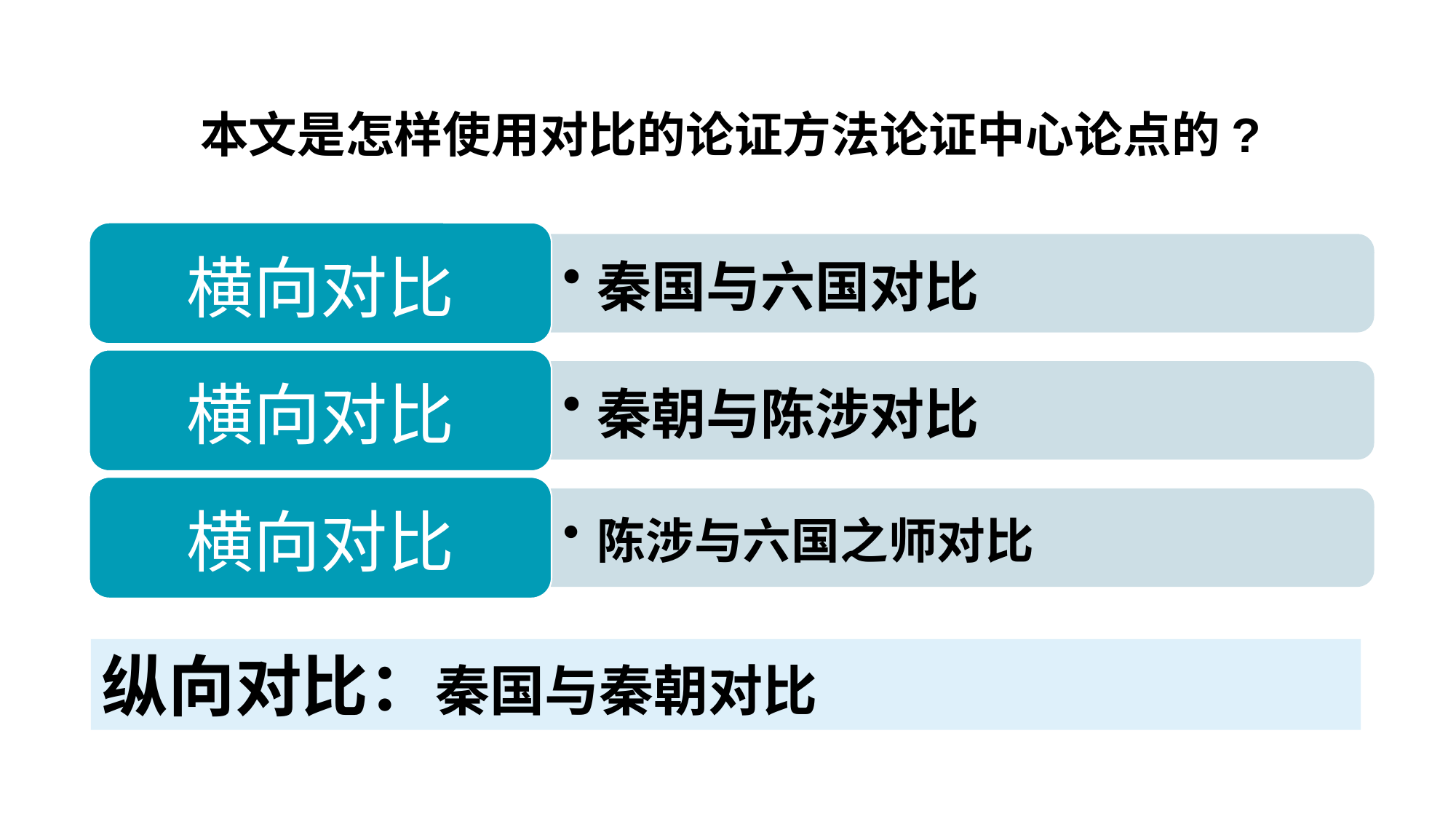

本文是怎样使用对比的论证方法论证中心论点的?
横向对比
秦国与六国对比
横向对比
秦朝与陈涉对比
横向对比
陈涉与六国之师对比
纵向对比：秦国与秦朝对比